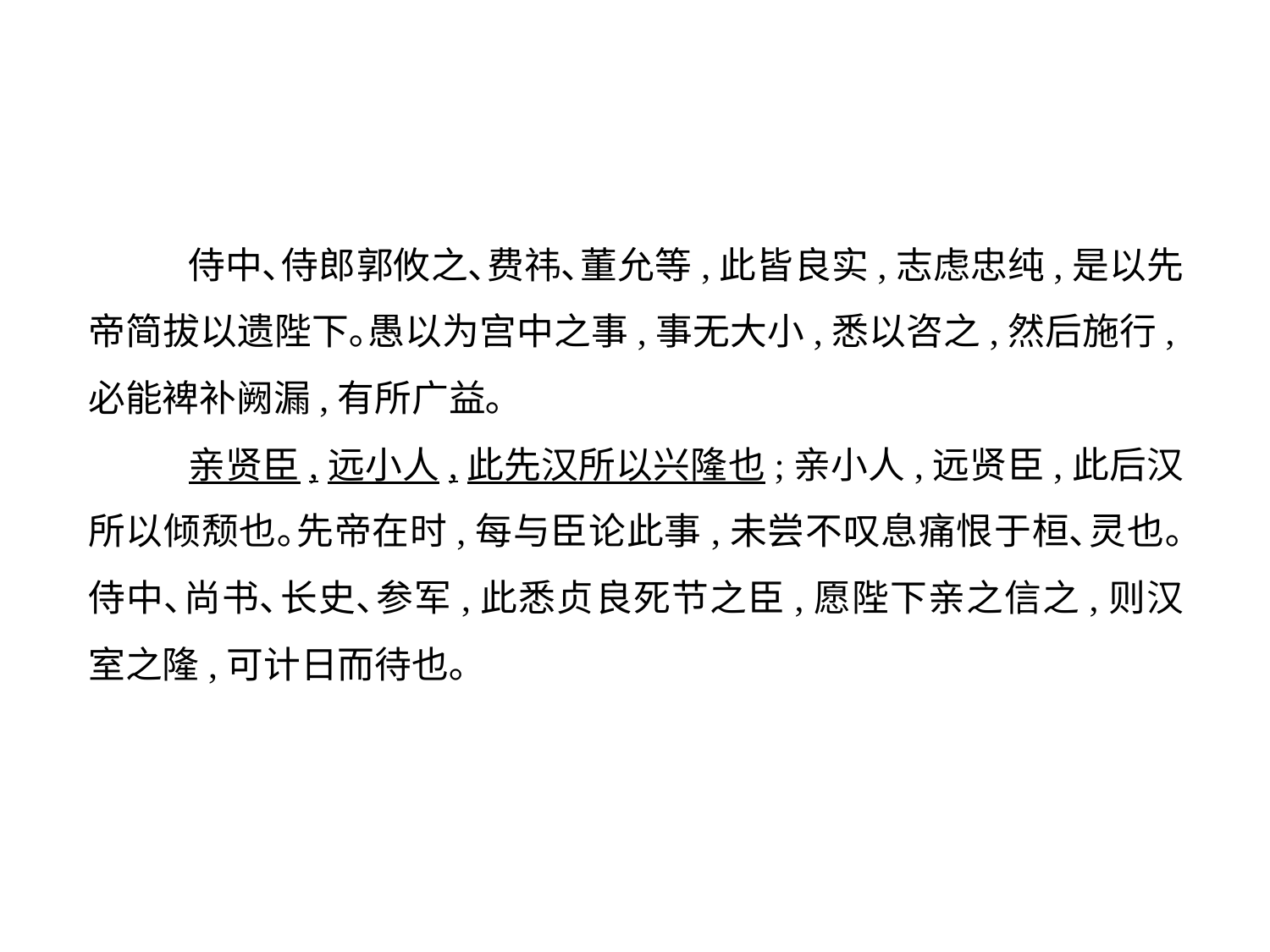

侍中､侍郎郭攸之､费祎､董允等,此皆良实,志虑忠纯,是以先帝简拔以遗陛下｡愚以为宫中之事,事无大小,悉以咨之,然后施行,必能裨补阙漏,有所广益｡
亲贤臣,远小人,此先汉所以兴隆也;亲小人,远贤臣,此后汉所以倾颓也｡先帝在时,每与臣论此事,未尝不叹息痛恨于桓､灵也｡侍中､尚书､长史､参军,此悉贞良死节之臣,愿陛下亲之信之,则汉室之隆,可计日而待也｡